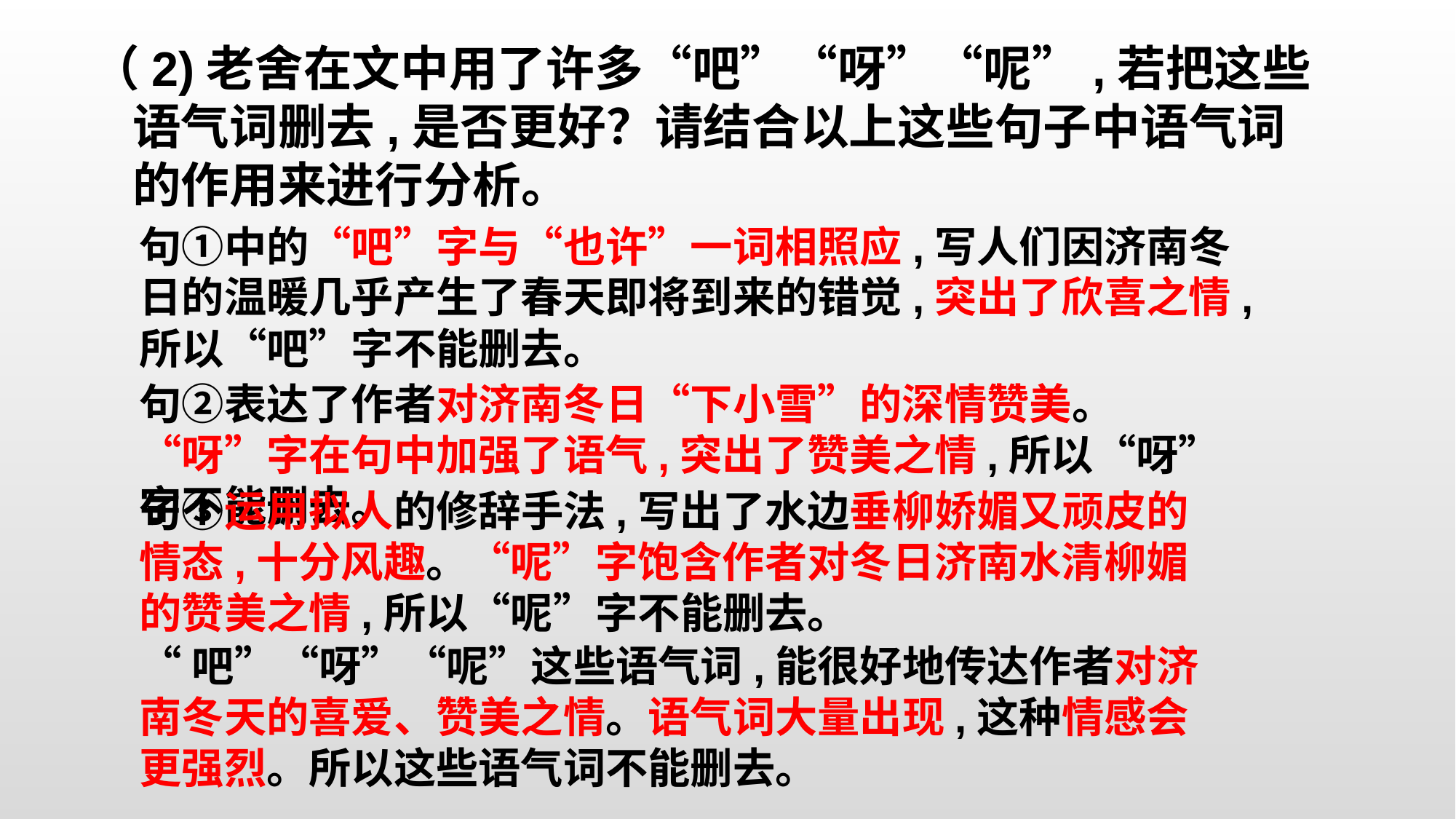

（2)老舍在文中用了许多“吧”“呀”“呢”,若把这些语气词删去,是否更好？请结合以上这些句子中语气词的作用来进行分析。

句①中的“吧”字与“也许”一词相照应,写人们因济南冬日的温暖几乎产生了春天即将到来的错觉,突出了欣喜之情,所以“吧”字不能删去。
句②表达了作者对济南冬日“下小雪”的深情赞美。“呀”字在句中加强了语气,突出了赞美之情,所以“呀”字不能删去。
句③运用拟人的修辞手法,写出了水边垂柳娇媚又顽皮的情态,十分风趣。“呢”字饱含作者对冬日济南水清柳媚的赞美之情,所以“呢”字不能删去。
“吧”“呀”“呢”这些语气词,能很好地传达作者对济南冬天的喜爱、赞美之情。语气词大量出现,这种情感会更强烈。所以这些语气词不能删去。